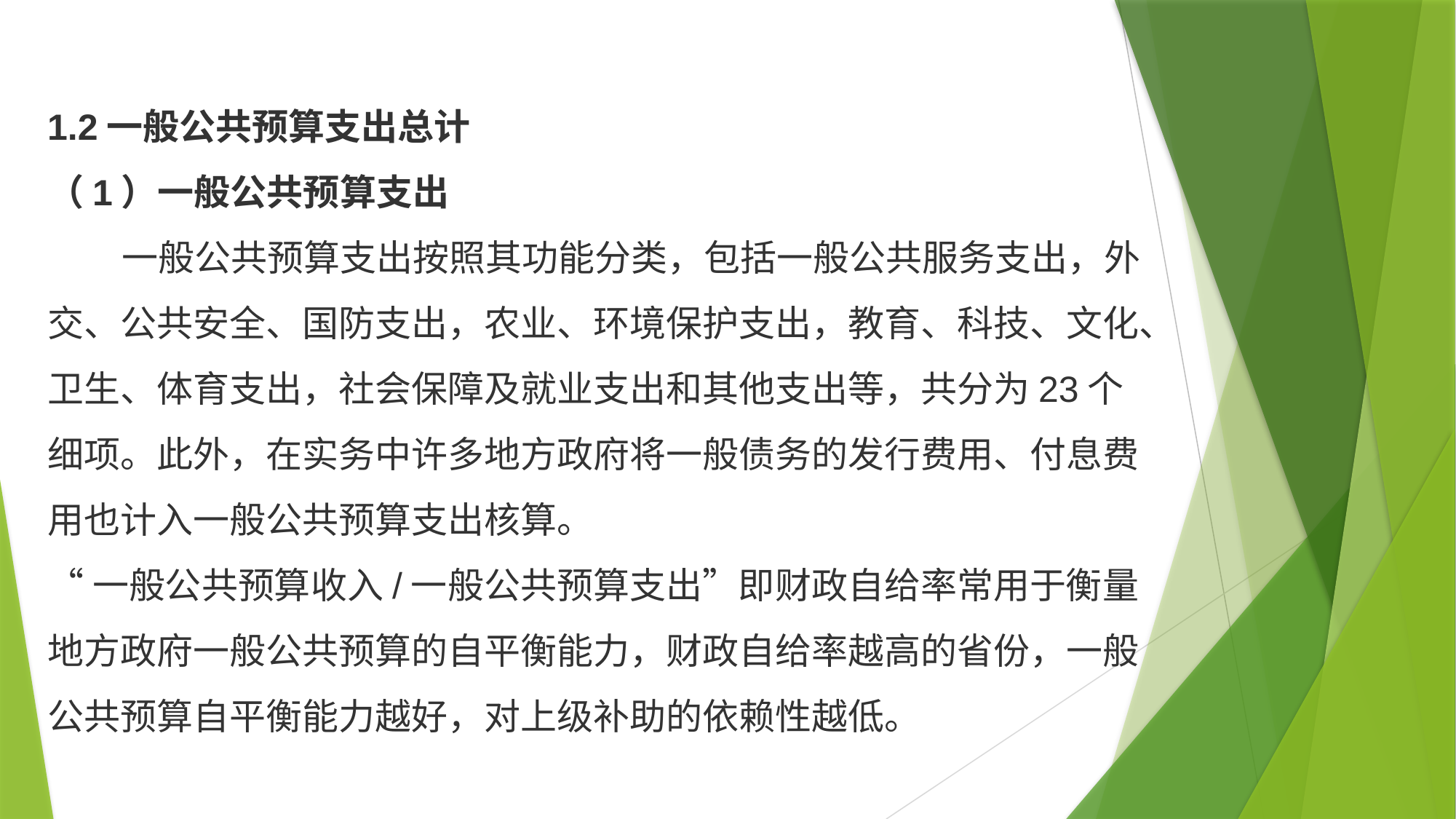

1.2一般公共预算支出总计
（1）一般公共预算支出
        一般公共预算支出按照其功能分类，包括一般公共服务支出，外交、公共安全、国防支出，农业、环境保护支出，教育、科技、文化、卫生、体育支出，社会保障及就业支出和其他支出等，共分为23个细项。此外，在实务中许多地方政府将一般债务的发行费用、付息费用也计入一般公共预算支出核算。
“一般公共预算收入/一般公共预算支出”即财政自给率常用于衡量地方政府一般公共预算的自平衡能力，财政自给率越高的省份，一般公共预算自平衡能力越好，对上级补助的依赖性越低。